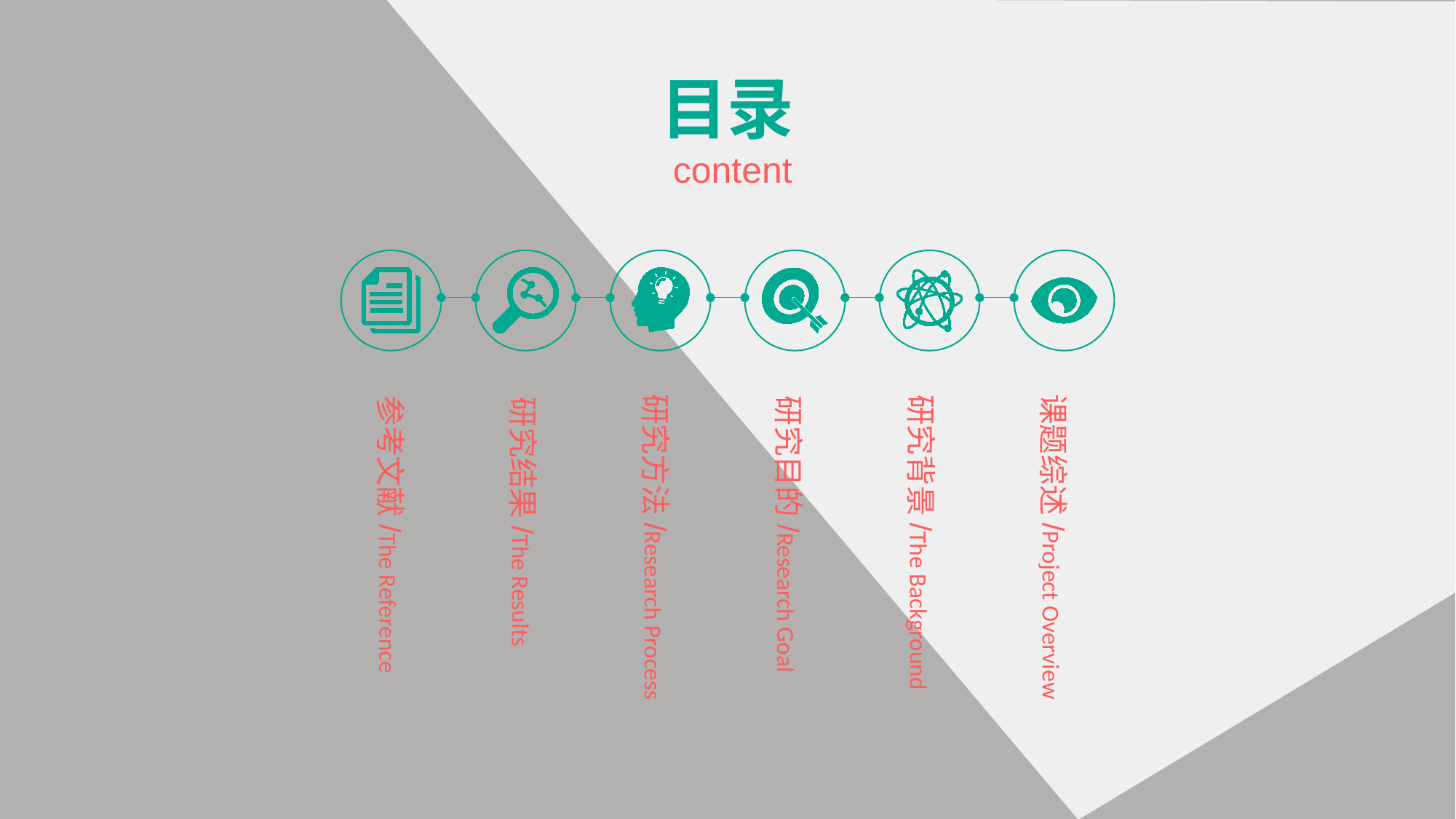

目录
 content

研究结果/The Results
研究目的/Research Goal
参考文献/The Reference
研究背景/The Background
课题综述/Project Overview
研究方法/Research Process